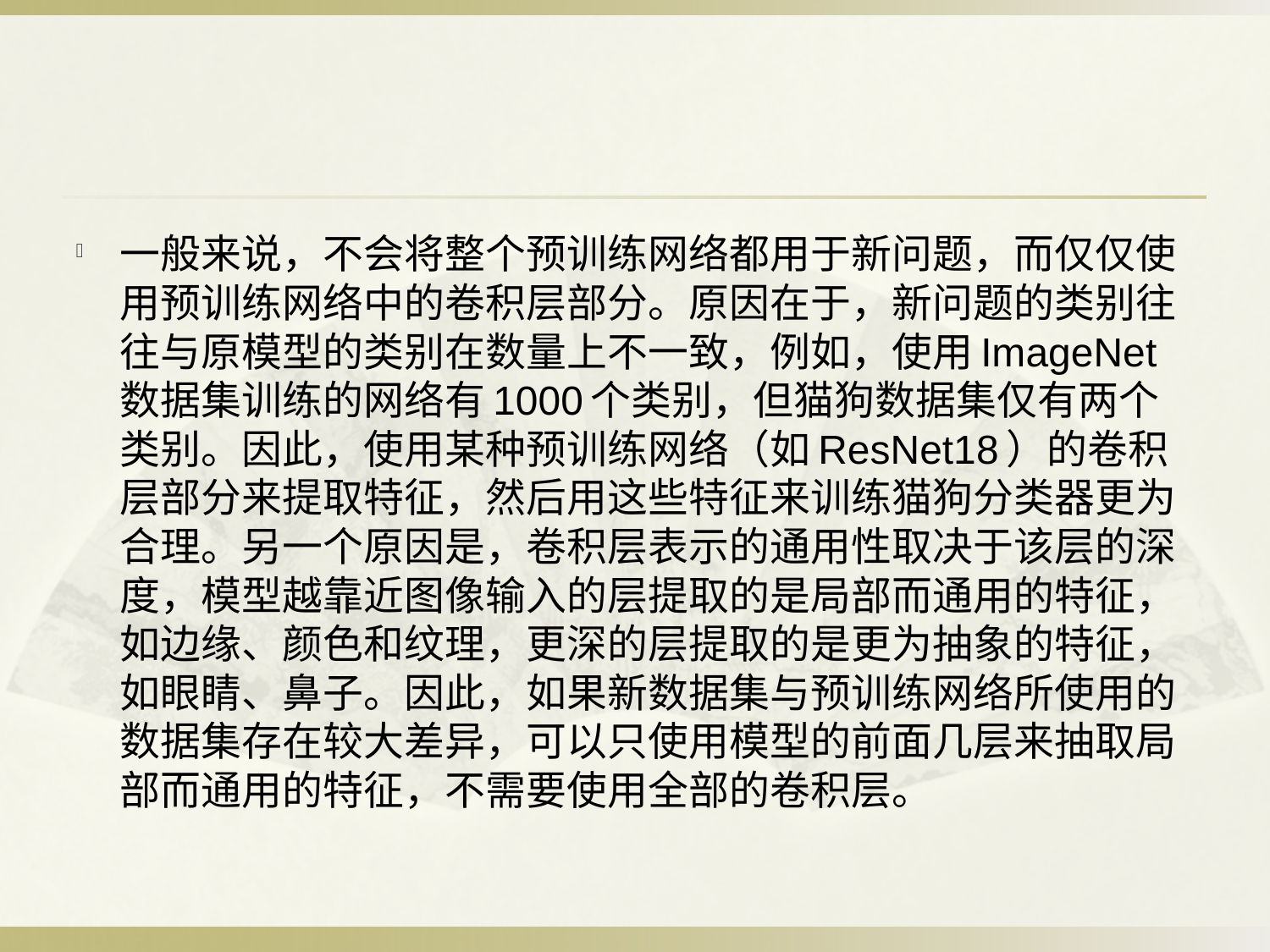

一般来说，不会将整个预训练网络都用于新问题，而仅仅使用预训练网络中的卷积层部分。原因在于，新问题的类别往往与原模型的类别在数量上不一致，例如，使用ImageNet数据集训练的网络有1000个类别，但猫狗数据集仅有两个类别。因此，使用某种预训练网络（如ResNet18）的卷积层部分来提取特征，然后用这些特征来训练猫狗分类器更为合理。另一个原因是，卷积层表示的通用性取决于该层的深度，模型越靠近图像输入的层提取的是局部而通用的特征，如边缘、颜色和纹理，更深的层提取的是更为抽象的特征，如眼睛、鼻子。因此，如果新数据集与预训练网络所使用的数据集存在较大差异，可以只使用模型的前面几层来抽取局部而通用的特征，不需要使用全部的卷积层。